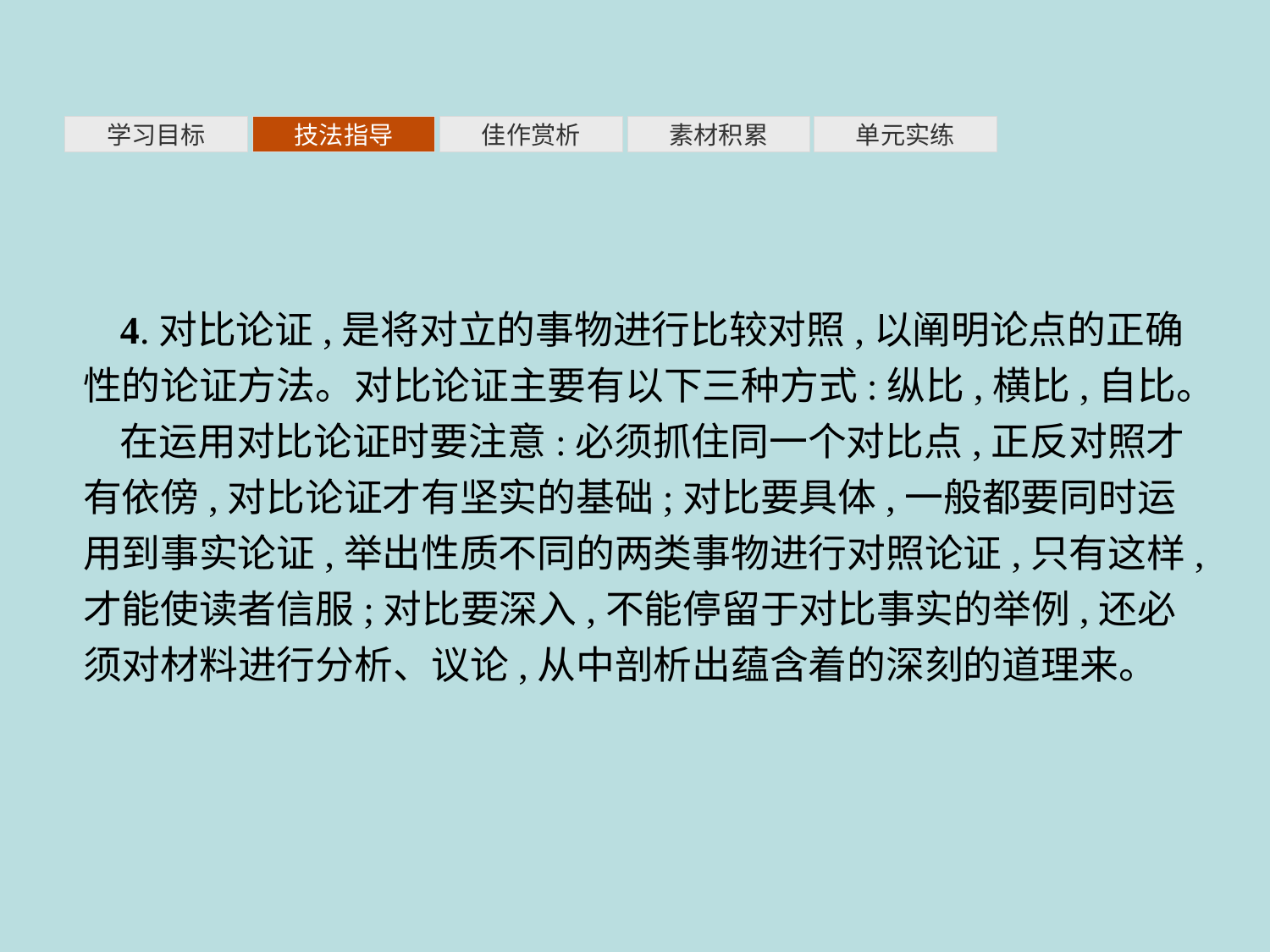

素材积累
学习目标
技法指导
佳作赏析
单元实练
4.对比论证,是将对立的事物进行比较对照,以阐明论点的正确性的论证方法。对比论证主要有以下三种方式:纵比,横比,自比。
在运用对比论证时要注意:必须抓住同一个对比点,正反对照才有依傍,对比论证才有坚实的基础;对比要具体,一般都要同时运用到事实论证,举出性质不同的两类事物进行对照论证,只有这样,才能使读者信服;对比要深入,不能停留于对比事实的举例,还必须对材料进行分析、议论,从中剖析出蕴含着的深刻的道理来。